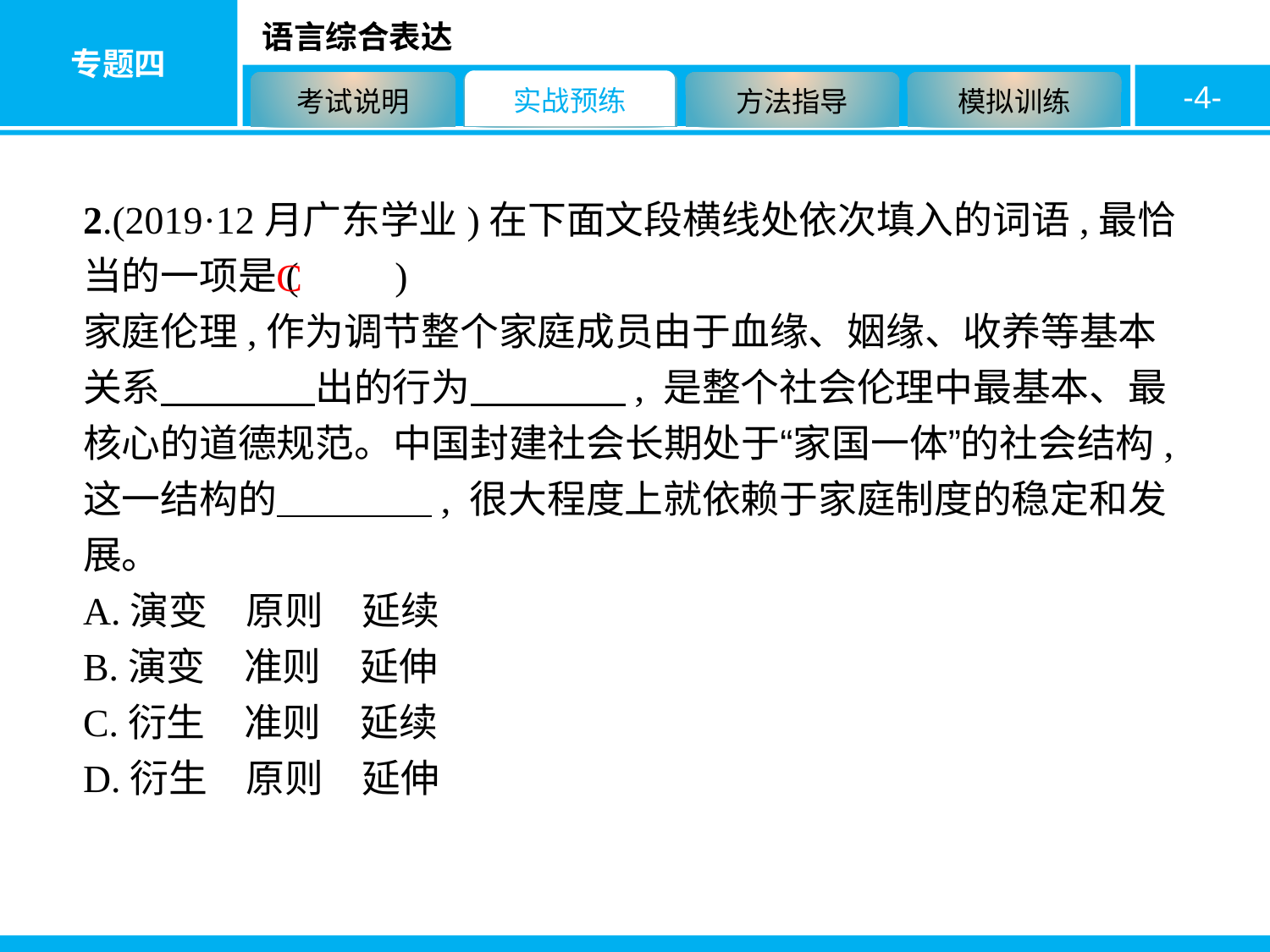

-4-
2.(2019·12月广东学业)在下面文段横线处依次填入的词语,最恰当的一项是(　　)
家庭伦理,作为调节整个家庭成员由于血缘、姻缘、收养等基本关系　　　　出的行为　　　　, 是整个社会伦理中最基本、最核心的道德规范。中国封建社会长期处于“家国一体”的社会结构,这一结构的　　　　, 很大程度上就依赖于家庭制度的稳定和发展。
A.演变　原则　延续
B.演变　准则　延伸
C.衍生　准则　延续
D.衍生　原则　延伸
C